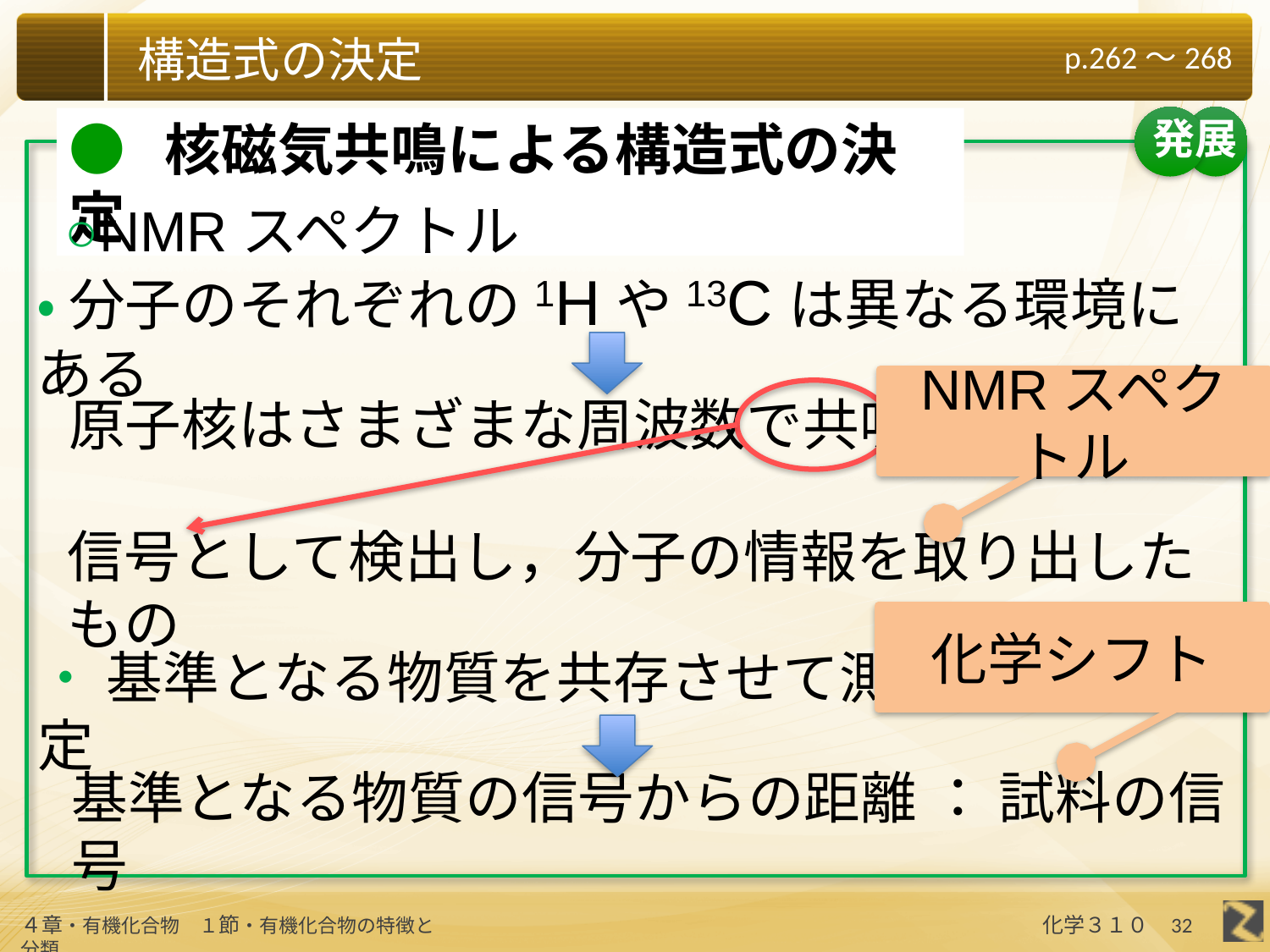

発展

●  核磁気共鳴による構造式の決定

○NMRスペクトル
・ 分子のそれぞれの1Hや13Cは異なる環境にある

NMRスペクトル

原子核はさまざまな周波数で共鳴
信号として検出し，分子の情報を取り出したもの
化学シフト
・ 基準となる物質を共存させて測定

基準となる物質の信号からの距離 ： 試料の信号
32